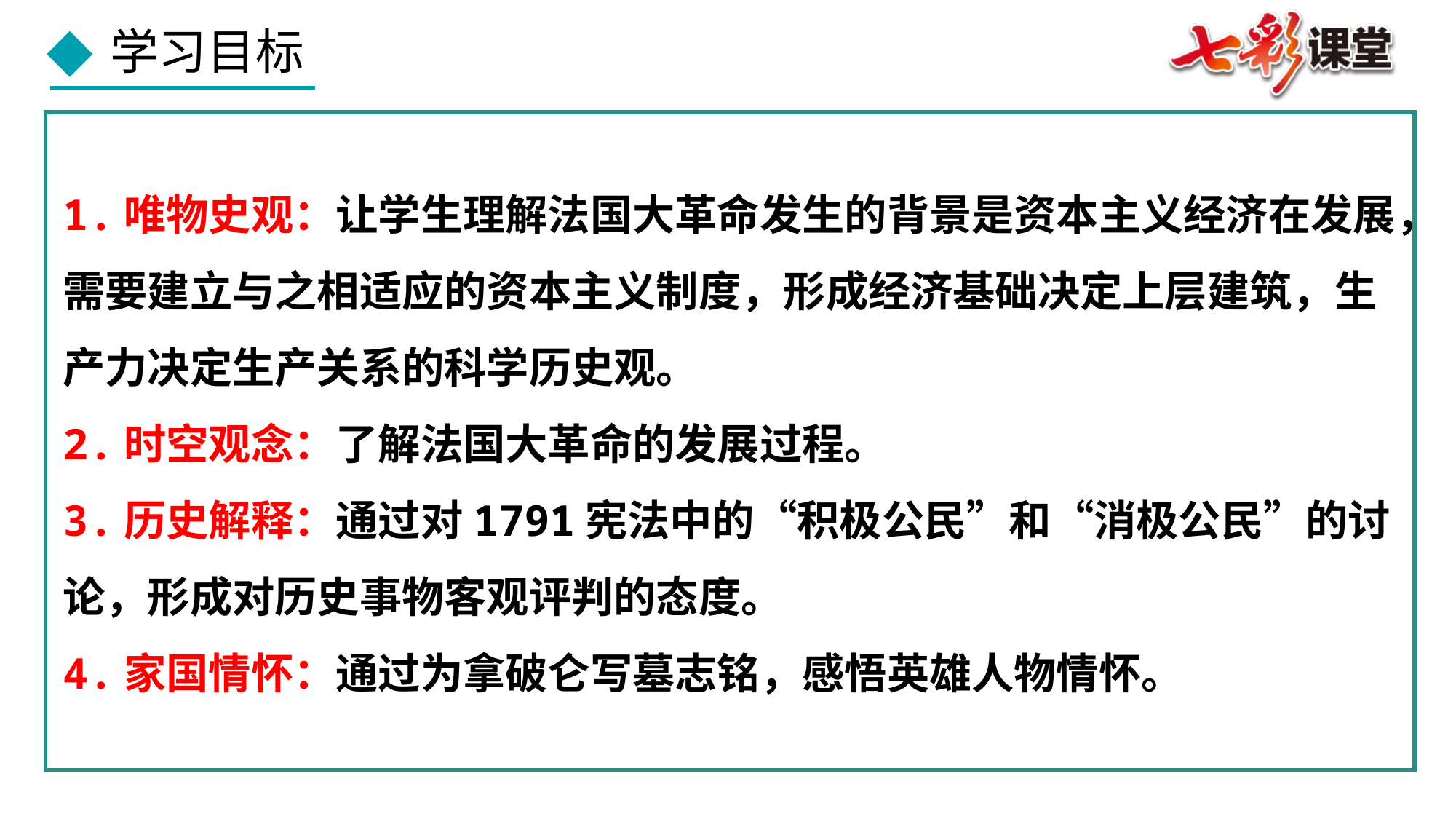

1.唯物史观：让学生理解法国大革命发生的背景是资本主义经济在发展，需要建立与之相适应的资本主义制度，形成经济基础决定上层建筑，生产力决定生产关系的科学历史观。
2.时空观念：了解法国大革命的发展过程。
3.历史解释：通过对1791宪法中的“积极公民”和“消极公民”的讨论，形成对历史事物客观评判的态度。
4.家国情怀：通过为拿破仑写墓志铭，感悟英雄人物情怀。